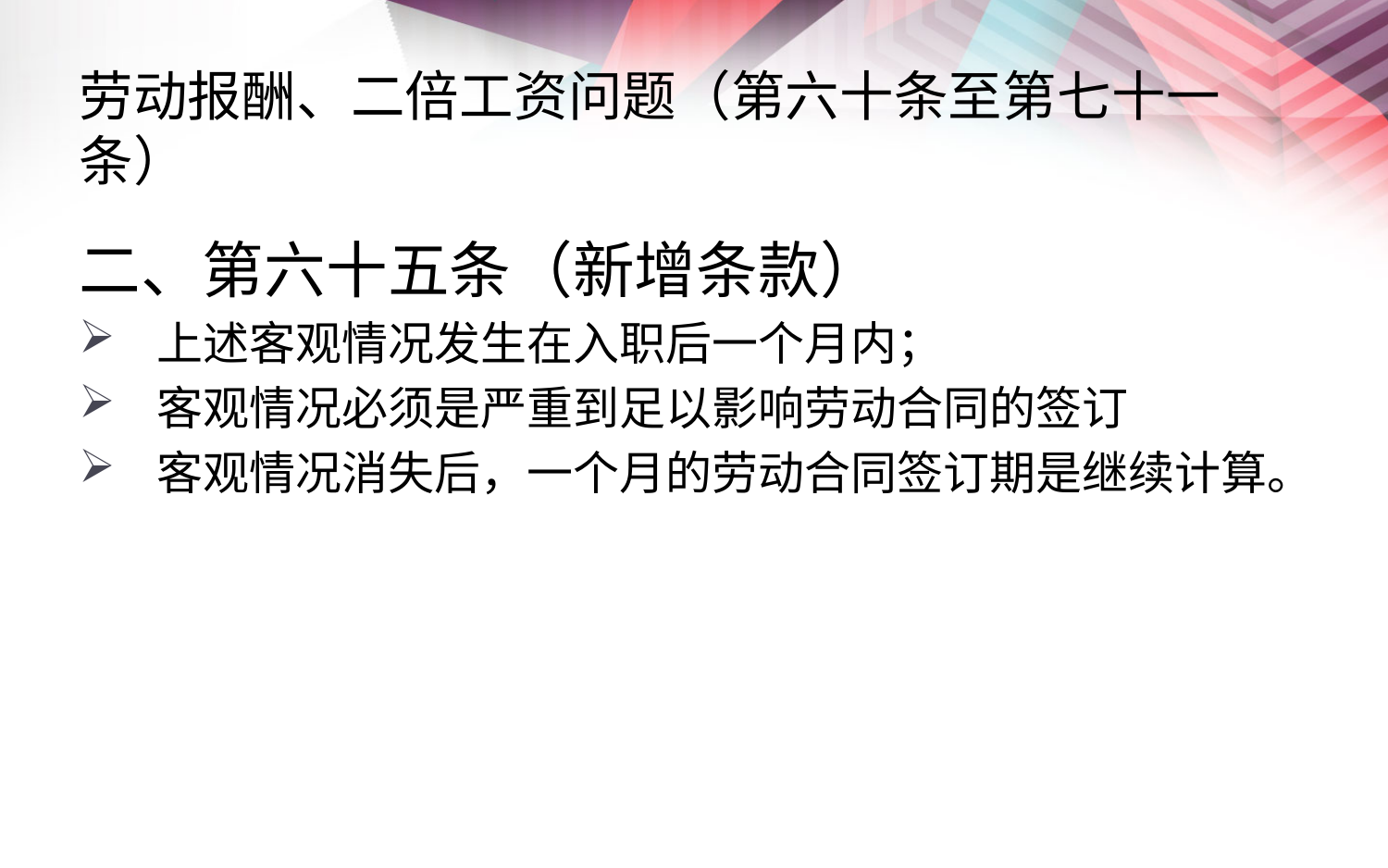

# 劳动报酬、二倍工资问题（第六十条至第七十一条）
二、第六十五条（新增条款）
上述客观情况发生在入职后一个月内；
客观情况必须是严重到足以影响劳动合同的签订
客观情况消失后，一个月的劳动合同签订期是继续计算。